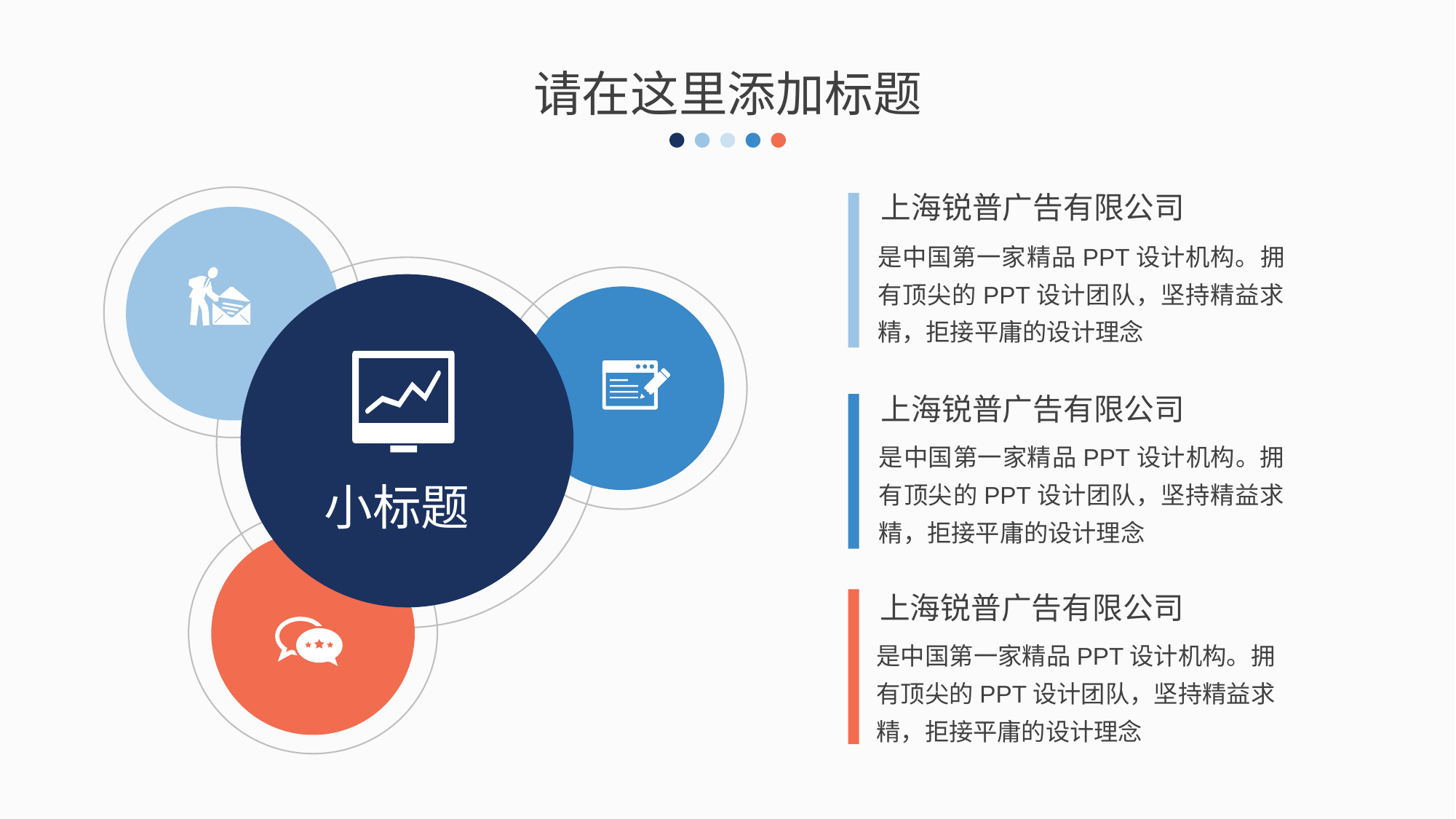

请在这里添加标题

上海锐普广告有限公司

是中国第一家精品PPT设计机构。拥有顶尖的PPT设计团队，坚持精益求精，拒接平庸的设计理念

上海锐普广告有限公司

是中国第一家精品PPT设计机构。拥有顶尖的PPT设计团队，坚持精益求精，拒接平庸的设计理念
小标题

上海锐普广告有限公司

是中国第一家精品PPT设计机构。拥有顶尖的PPT设计团队，坚持精益求精，拒接平庸的设计理念